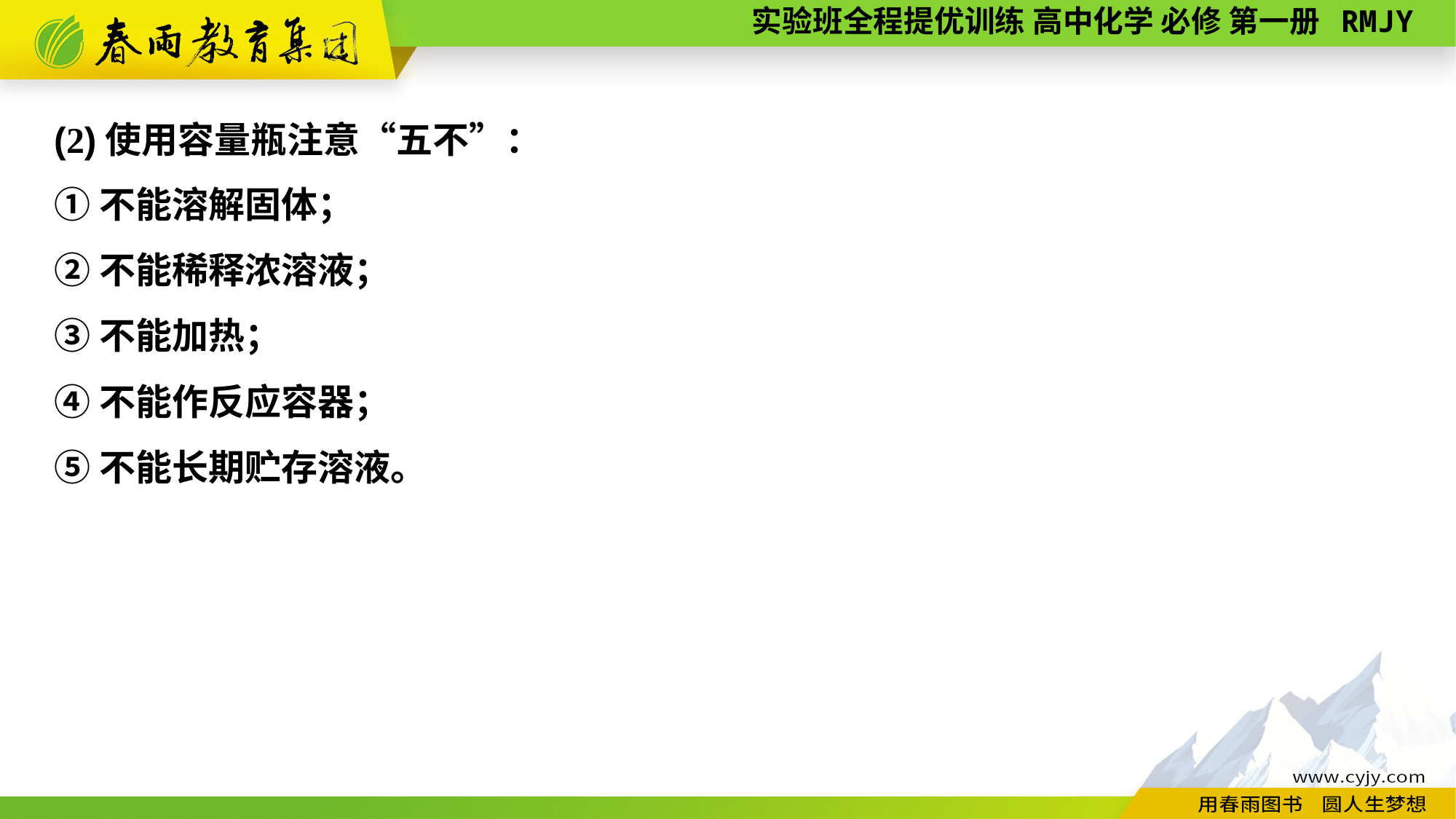

(2)使用容量瓶注意“五不”：
①不能溶解固体；
②不能稀释浓溶液；
③不能加热；
④不能作反应容器；
⑤不能长期贮存溶液。